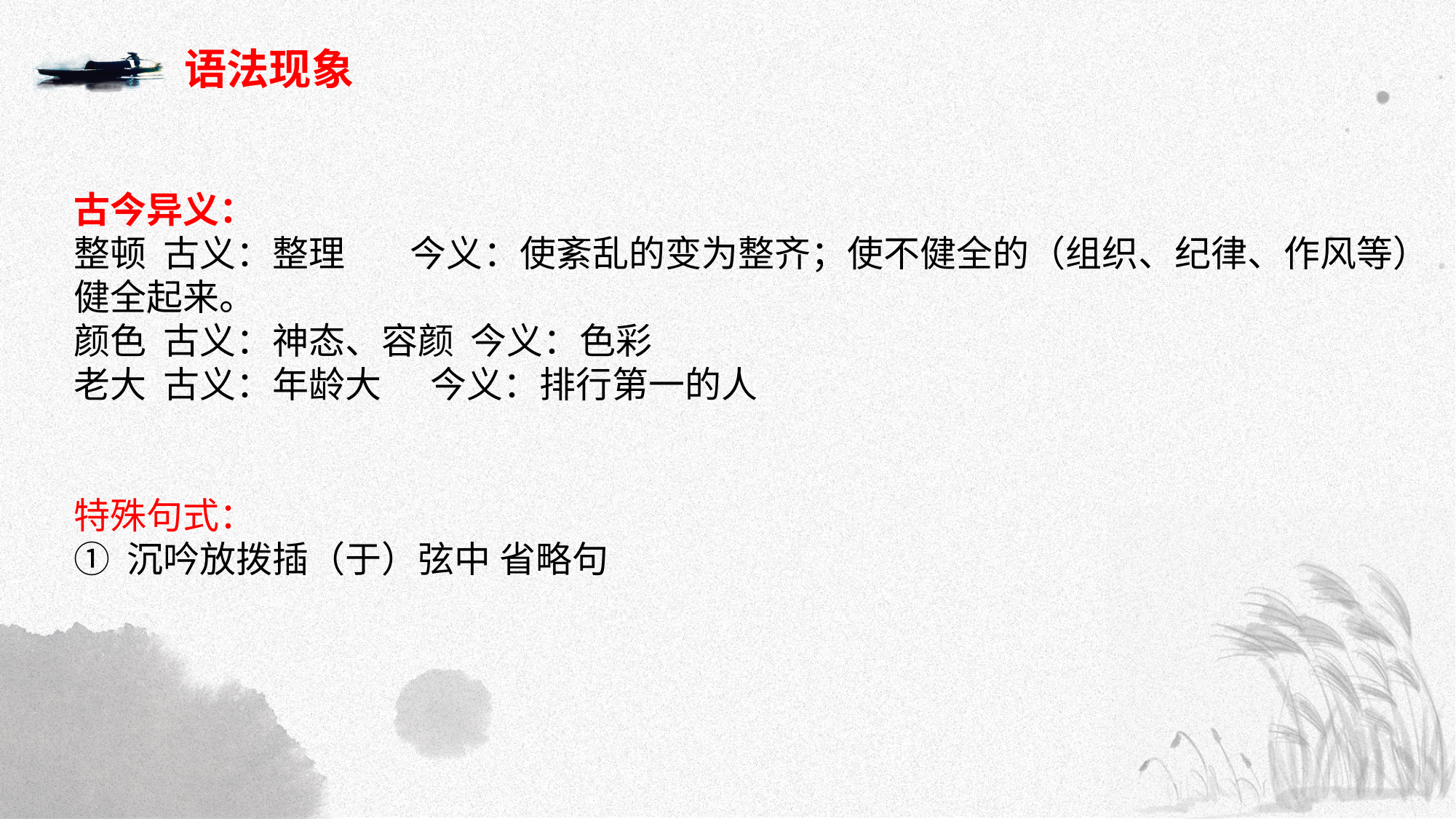

语法现象
古今异义：
整顿  古义：整理        今义：使紊乱的变为整齐；使不健全的（组织、纪律、作风等）健全起来。
颜色  古义：神态、容颜  今义：色彩
老大  古义：年龄大      今义：排行第一的人

特殊句式：
① 沉吟放拨插（于）弦中 省略句